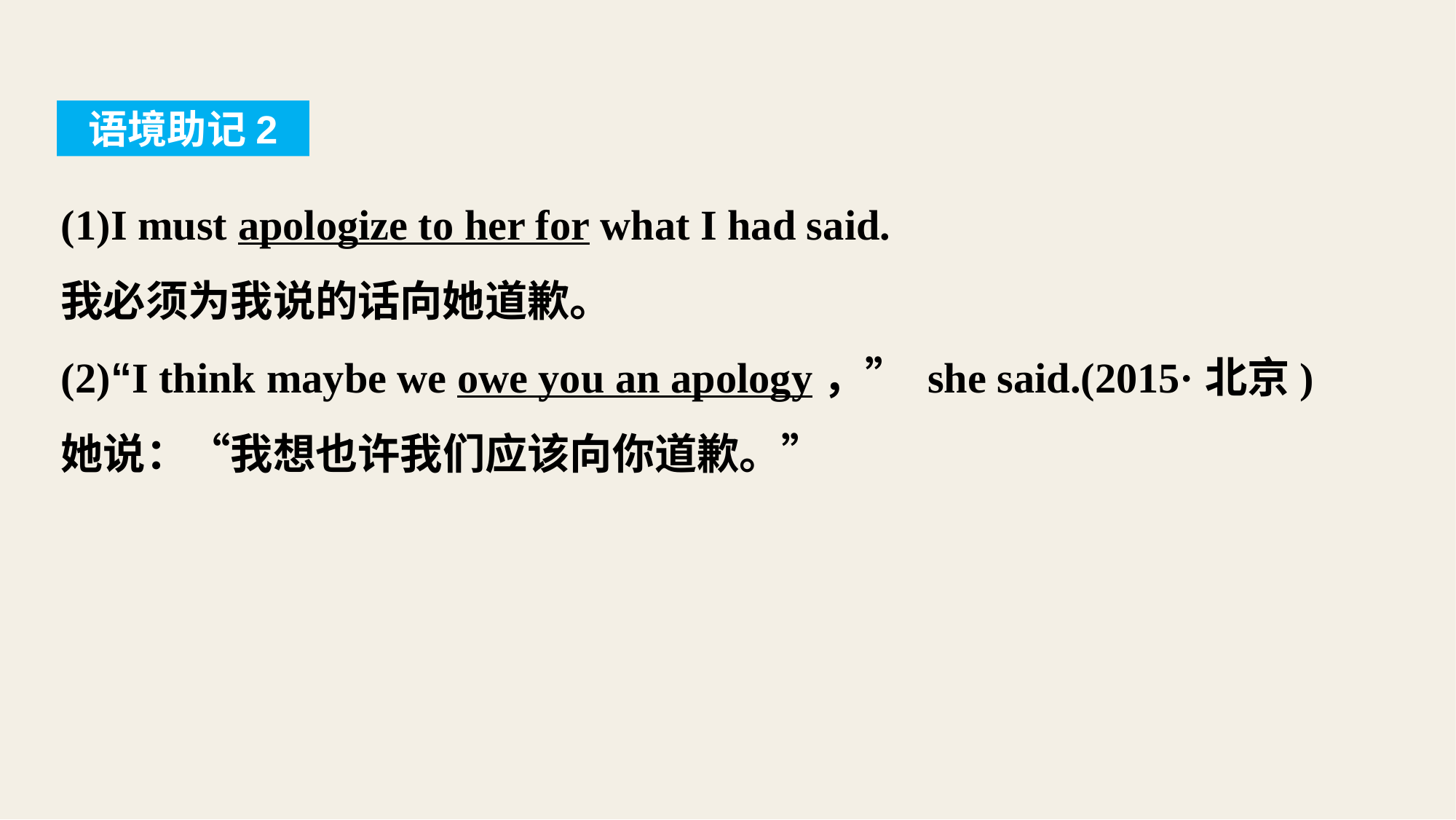

语境助记2
(1)I must apologize to her for what I had said.
我必须为我说的话向她道歉。
(2)“I think maybe we owe you an apology，” she said.(2015·北京)
她说：“我想也许我们应该向你道歉。”